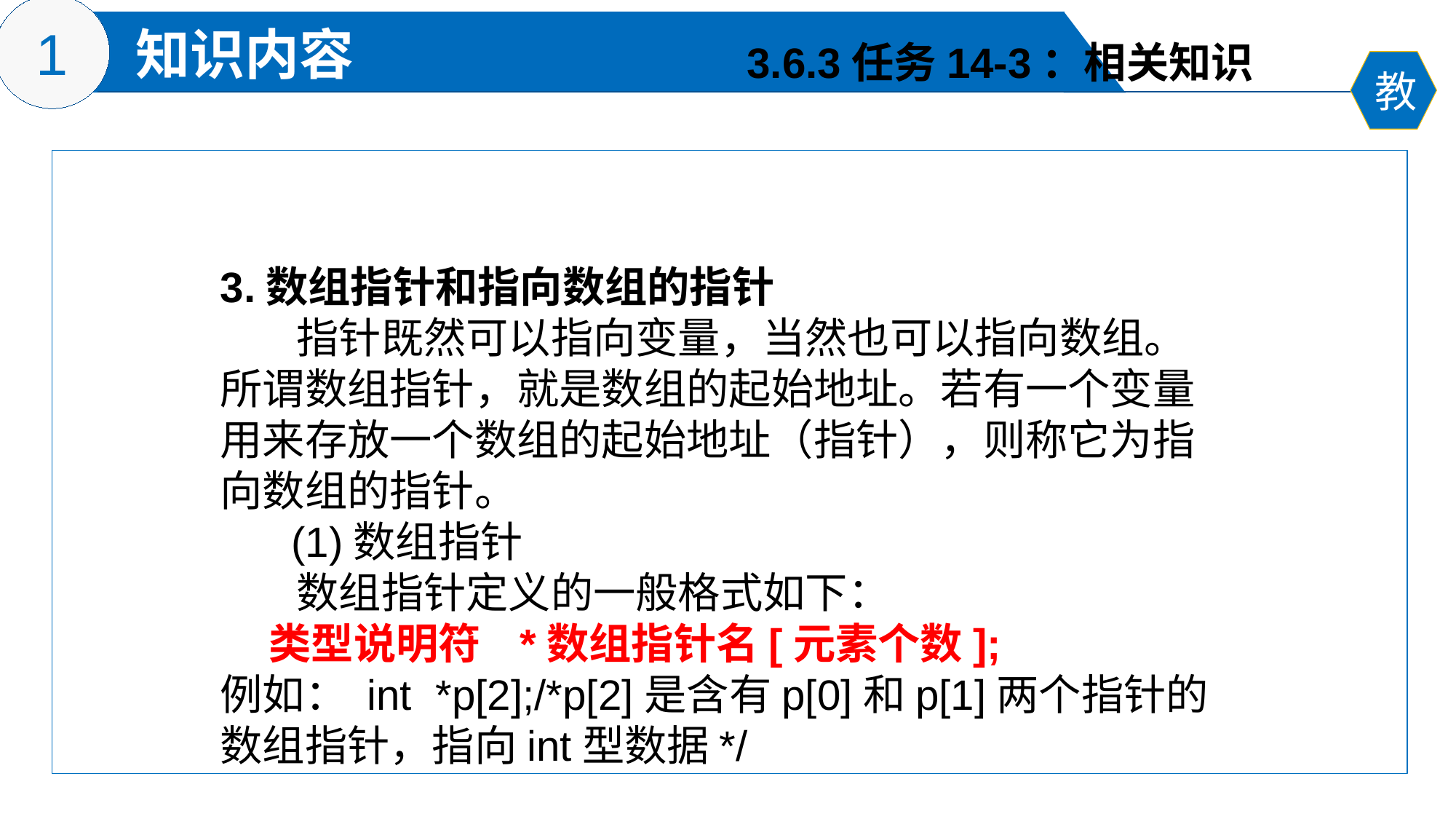

3.6.3任务14-3：相关知识
3.数组指针和指向数组的指针
       指针既然可以指向变量，当然也可以指向数组。所谓数组指针，就是数组的起始地址。若有一个变量用来存放一个数组的起始地址（指针），则称它为指向数组的指针。
      (1)数组指针
       数组指针定义的一般格式如下：
    类型说明符   *数组指针名[元素个数];
例如： int  *p[2];/*p[2]是含有p[0]和p[1]两个指针的数组指针，指向int型数据*/